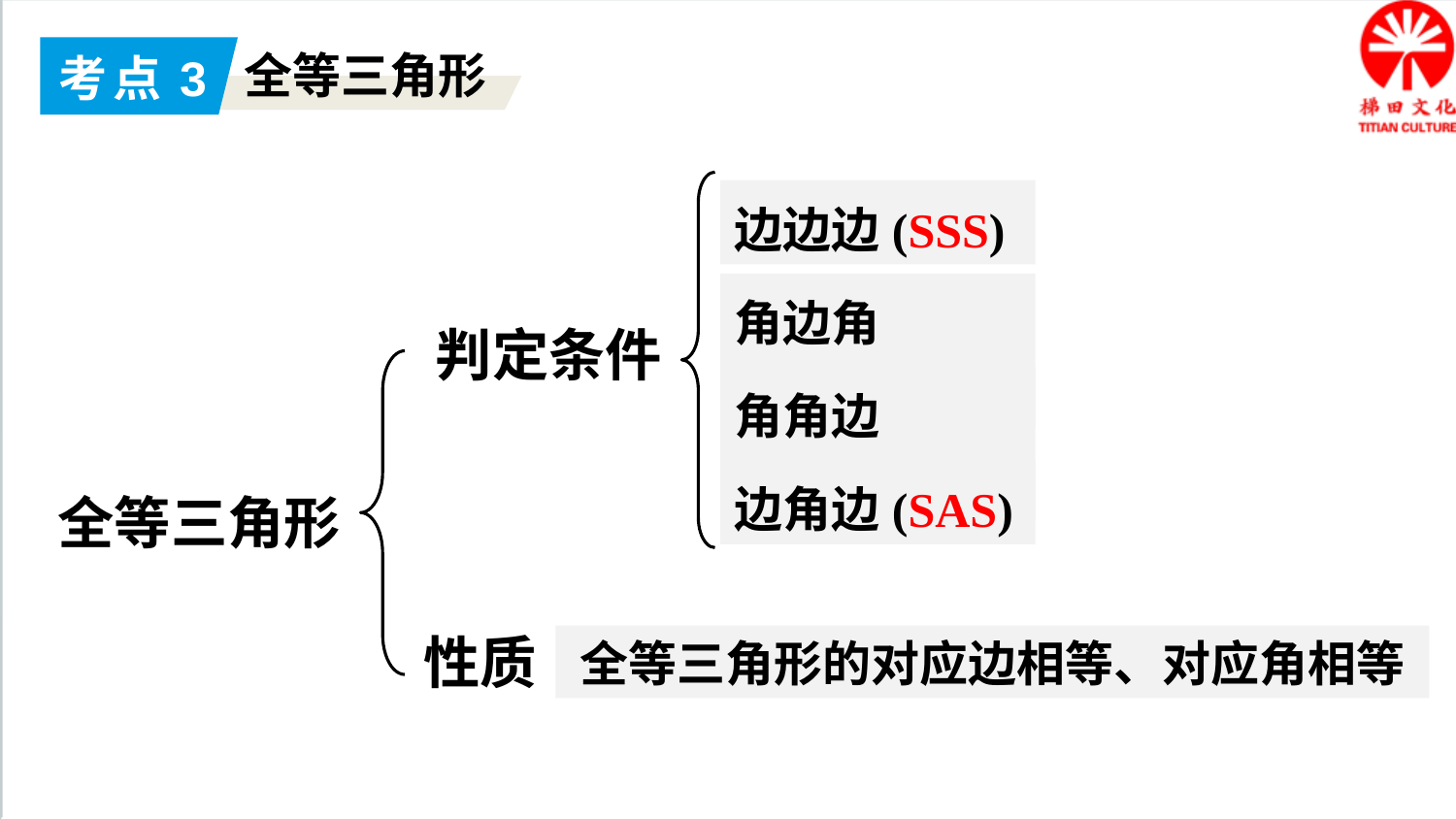

考点3

全等三角形

判定条件
边边边(SSS)
角边角(ASA)

全等三角形
角角边(AAS)
边角边(SAS)
性质
全等三角形的对应边相等、对应角相等